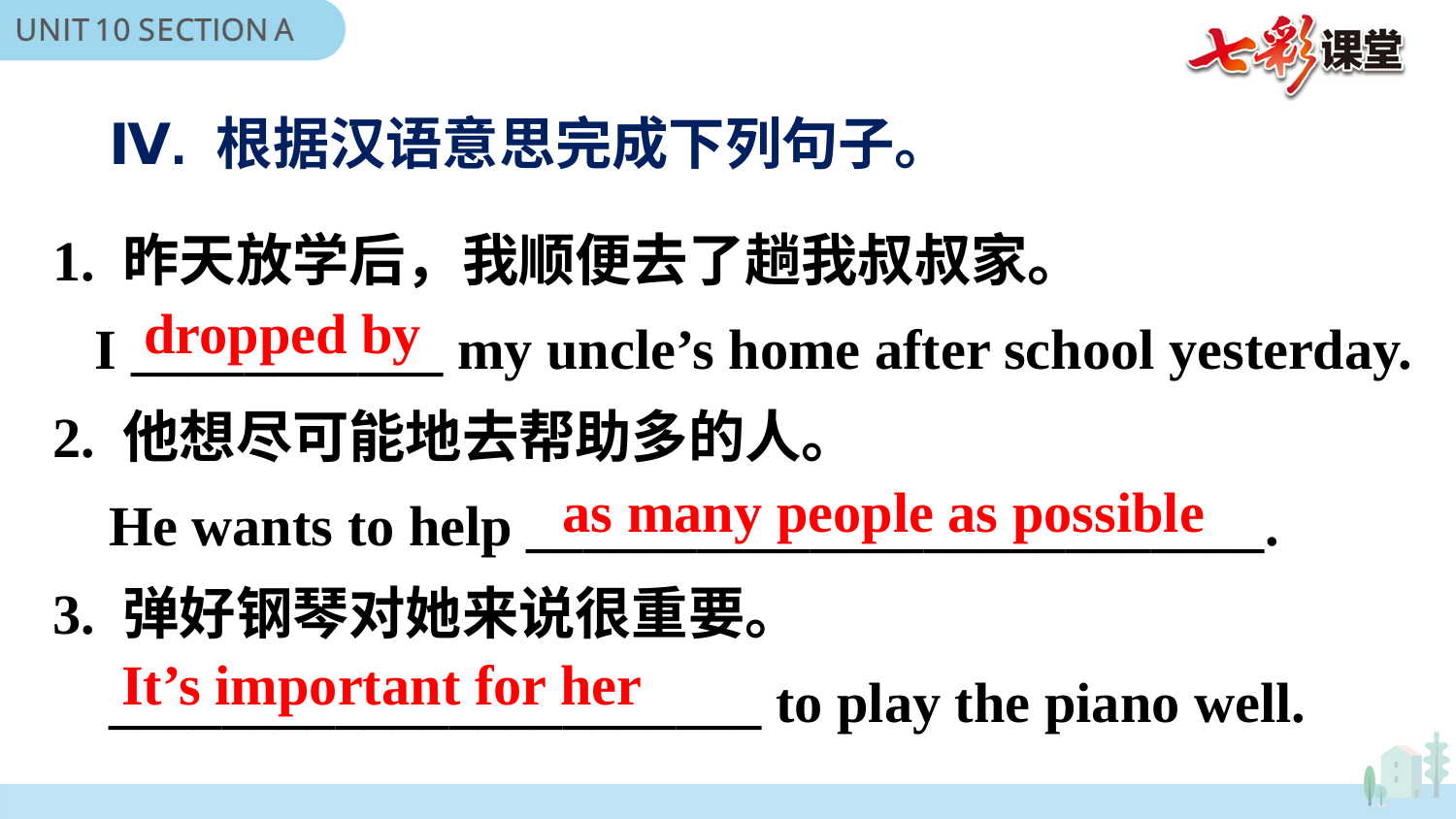

Ⅳ. 根据汉语意思完成下列句子。
1. 昨天放学后，我顺便去了趟我叔叔家。
   I ___________ my uncle’s home after school yesterday.
2. 他想尽可能地去帮助多的人。
    He wants to help __________________________.
3. 弹好钢琴对她来说很重要。
    _______________________ to play the piano well.
dropped by
as many people as possible
It’s important for her